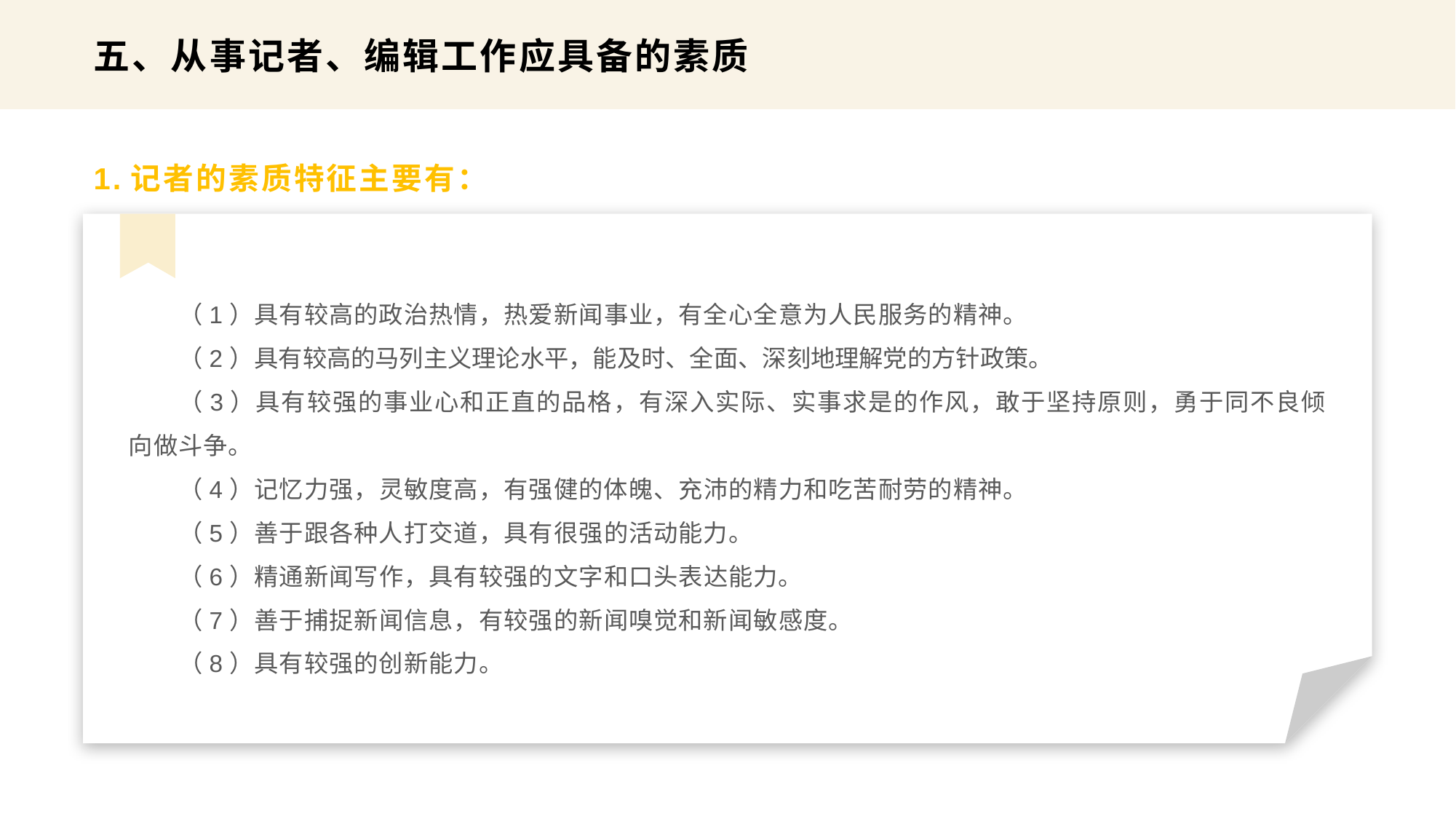

五、从事记者、编辑工作应具备的素质
1.记者的素质特征主要有：

（1）具有较高的政治热情，热爱新闻事业，有全心全意为人民服务的精神。
（2）具有较高的马列主义理论水平，能及时、全面、深刻地理解党的方针政策。
（3）具有较强的事业心和正直的品格，有深入实际、实事求是的作风，敢于坚持原则，勇于同不良倾向做斗争。
（4）记忆力强，灵敏度高，有强健的体魄、充沛的精力和吃苦耐劳的精神。
（5）善于跟各种人打交道，具有很强的活动能力。
（6）精通新闻写作，具有较强的文字和口头表达能力。
（7）善于捕捉新闻信息，有较强的新闻嗅觉和新闻敏感度。
（8）具有较强的创新能力。